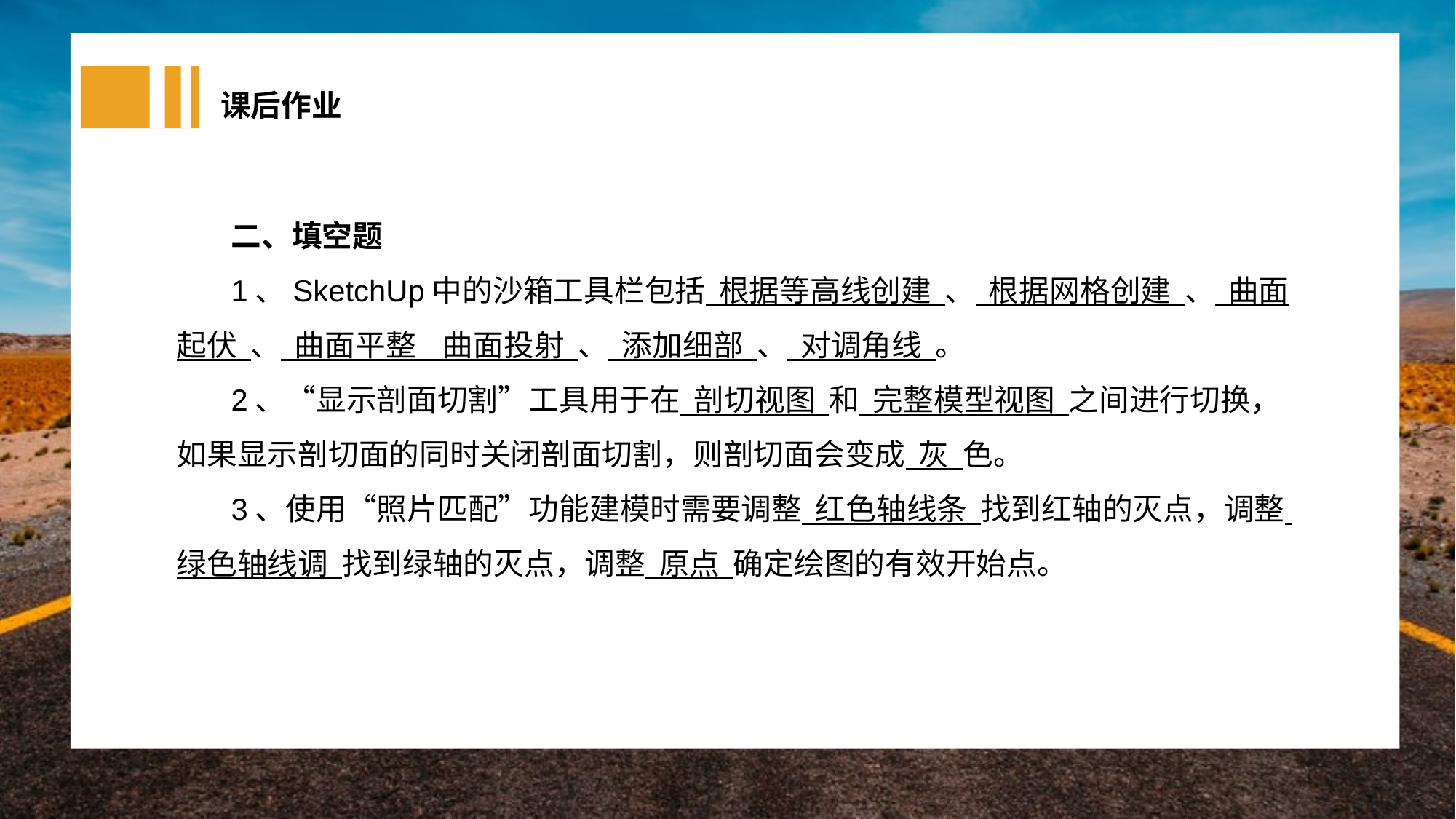

课后作业

二、填空题
1、SketchUp中的沙箱工具栏包括  根据等高线创建  、  根据网格创建  、  曲面起伏  、  曲面平整    曲面投射  、  添加细部  、  对调角线  。
2、“显示剖面切割”工具用于在  剖切视图  和  完整模型视图  之间进行切换，如果显示剖切面的同时关闭剖面切割，则剖切面会变成  灰  色。
3、使用“照片匹配”功能建模时需要调整  红色轴线条  找到红轴的灭点，调整  绿色轴线调  找到绿轴的灭点，调整  原点  确定绘图的有效开始点。